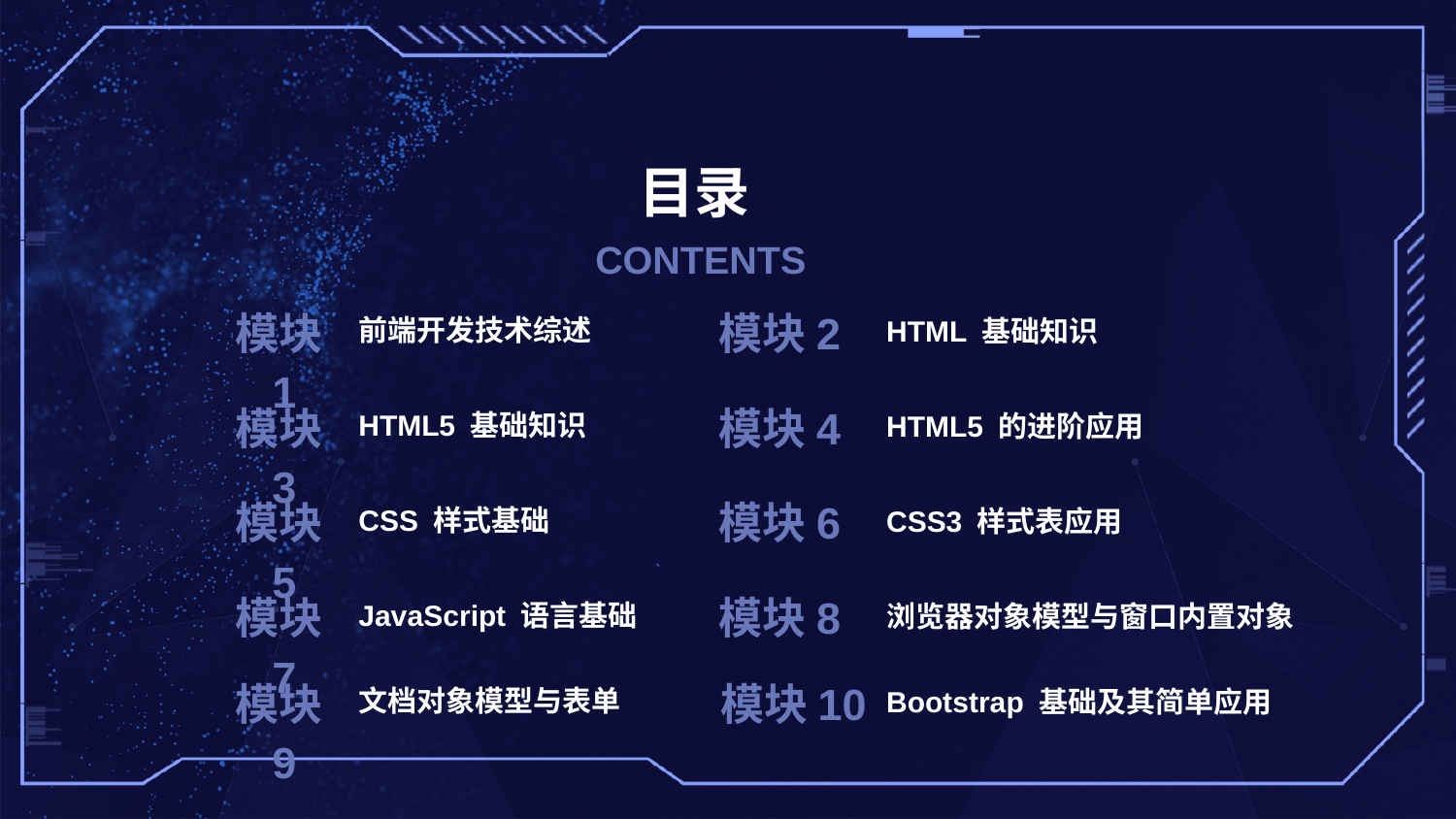

目录
CONTENTS
模块1
模块2
前端开发技术综述
HTML 基础知识
模块3
模块4
HTML5 基础知识
HTML5 的进阶应用
模块5
模块6
CSS 样式基础
CSS3 样式表应用
模块7
模块8
JavaScript 语言基础
浏览器对象模型与窗口内置对象
模块9
模块10
文档对象模型与表单
Bootstrap 基础及其简单应用